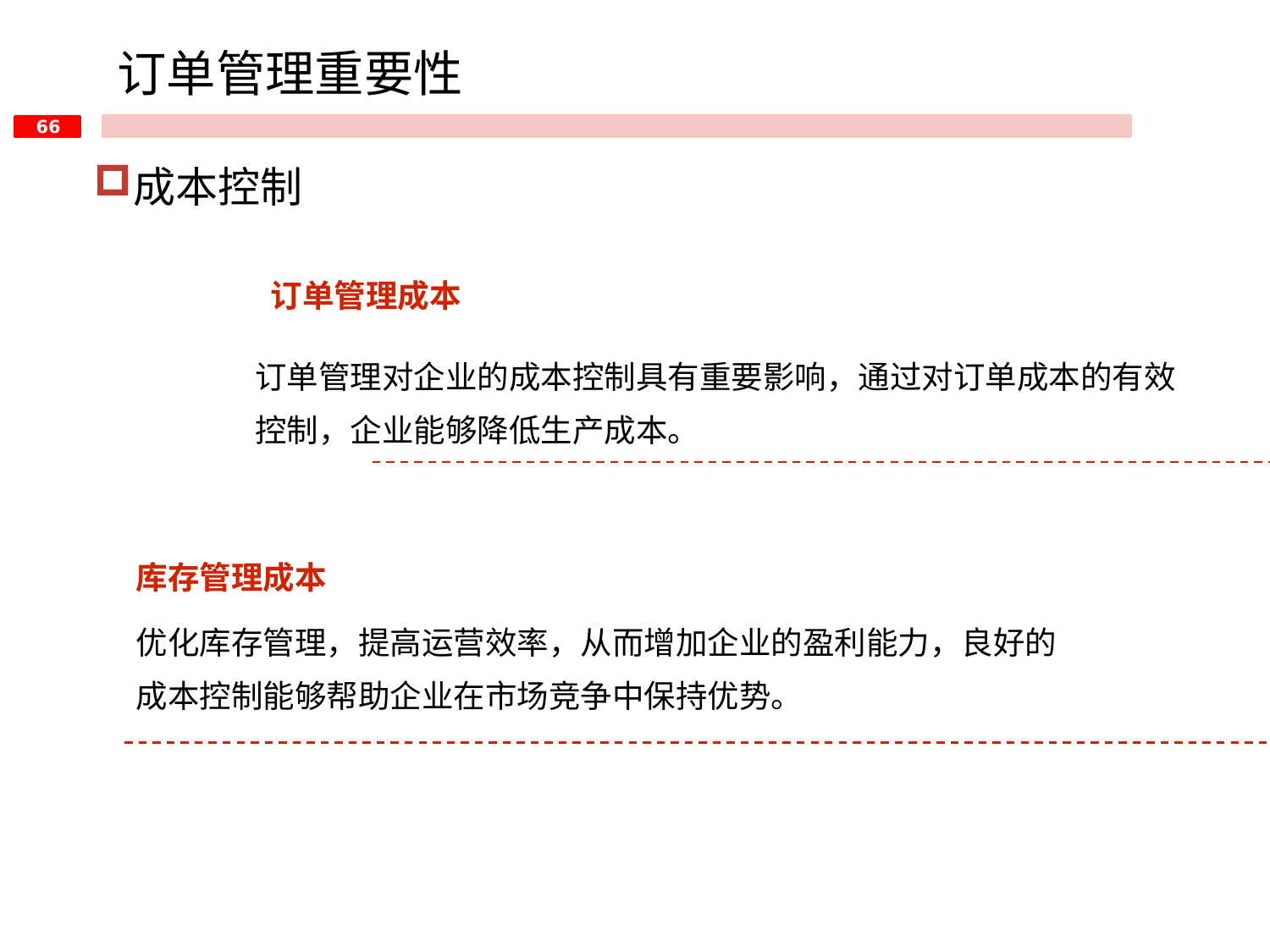

订单管理重要性
66

成本控制
订单管理成本
订单管理对企业的成本控制具有重要影响，通过对订单成本的有效控制，企业能够降低生产成本。
库存管理成本
优化库存管理，提高运营效率，从而增加企业的盈利能力，良好的成本控制能够帮助企业在市场竞争中保持优势。